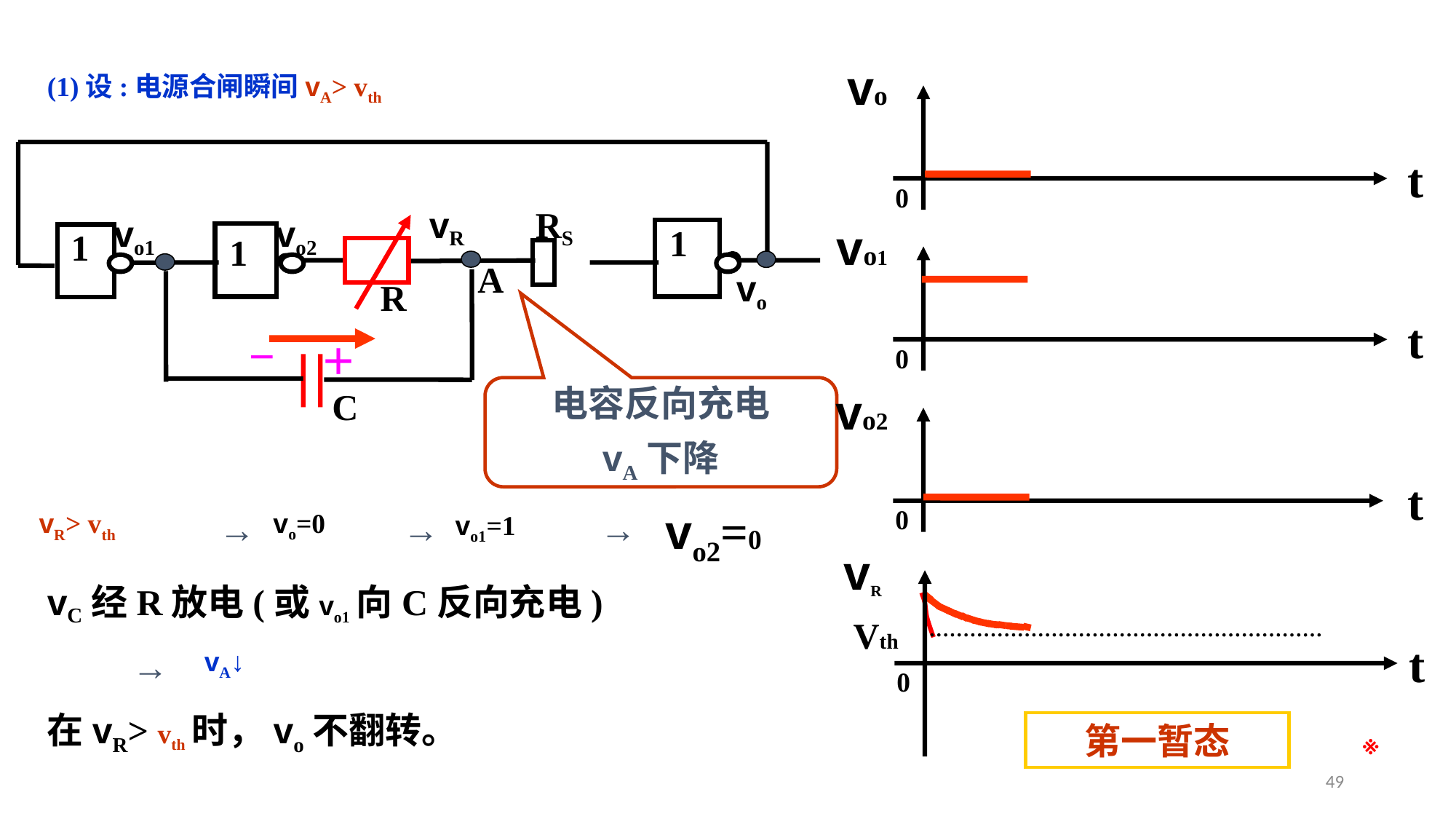

vo

t
0

vo1

t
0

vo2

t
0

vR

t
0

Vth

(1)设:电源合闸瞬间vA> vth

vR
RS
vo1
vo2

1

1
1

A

vo

R

－
＋

C

电容反向充电
vA下降
vo2=0
vo=0
vR> vth
→
→
→
vo1=1
vC经R放电(或vo1向C反向充电)

→
vA↓
在vR> vth时，vo不翻转。
第一暂态
※
49